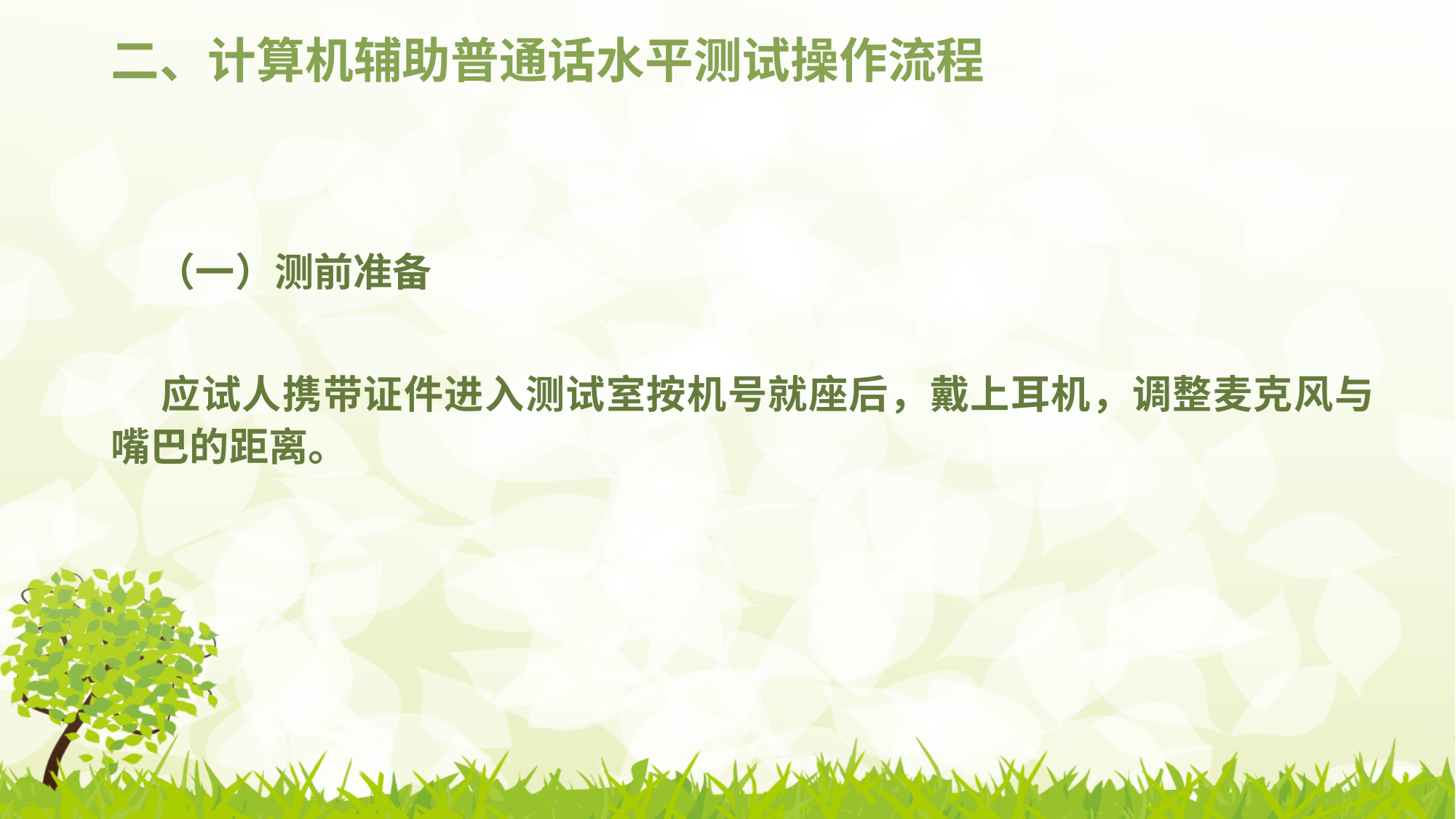

# 二、计算机辅助普通话水平测试操作流程
    （一）测前准备

    应试人携带证件进入测试室按机号就座后，戴上耳机，调整麦克风与嘴巴的距离。